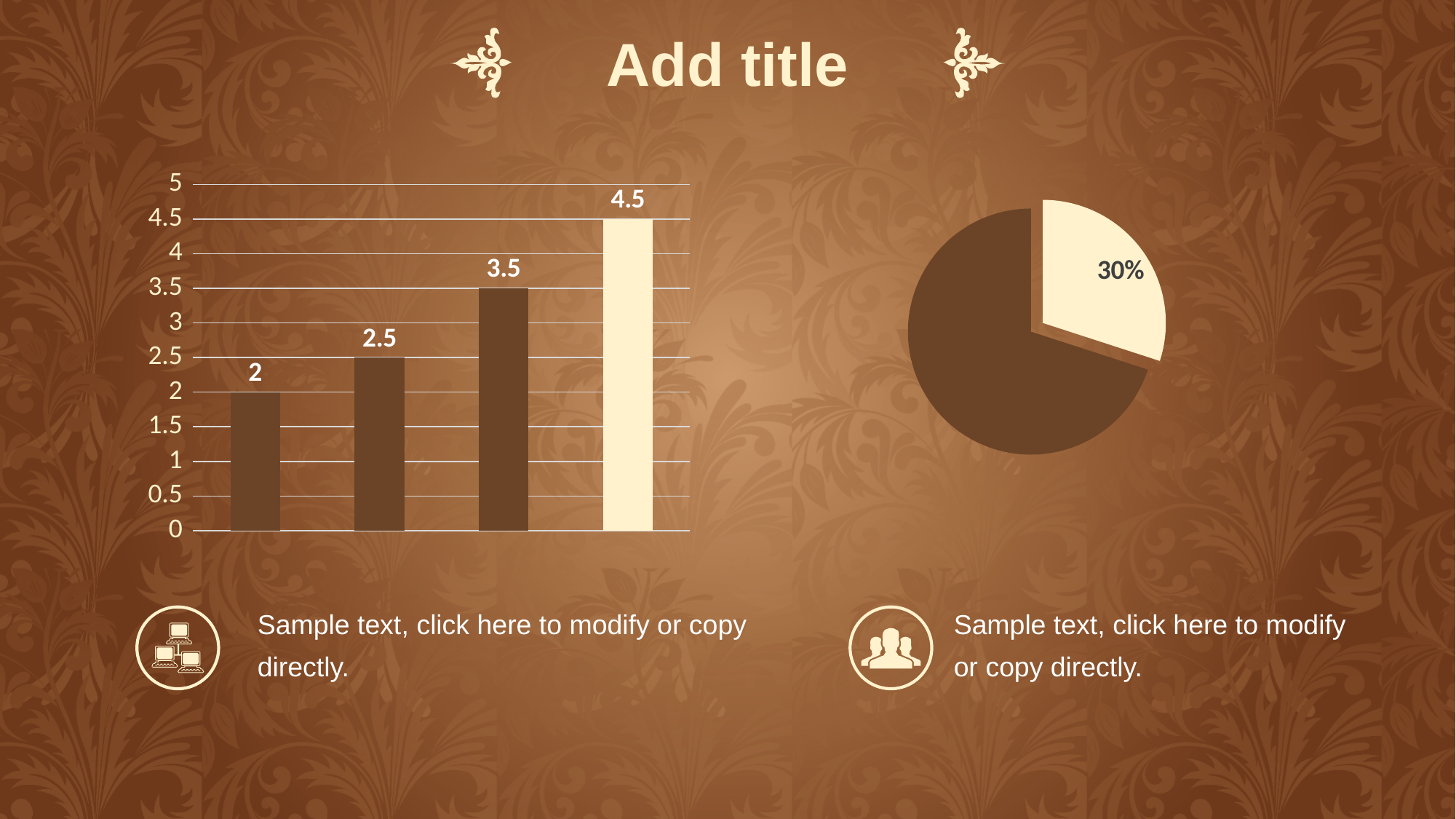

Add title

### Chart

| Category | 系列 1 |
|---|---|
| 类别 1 | 2.0 |
| 类别 2 | 2.5 |
| 类别 3 | 3.5 |
| 类别 4 | 4.5 |

### Chart

| Category | 销售额 |
|---|---|
| 第一季度 | 0.3 |
| 第二季度 | 0.7 |
Sample text, click here to modify or copy directly.
Sample text, click here to modify or copy directly.